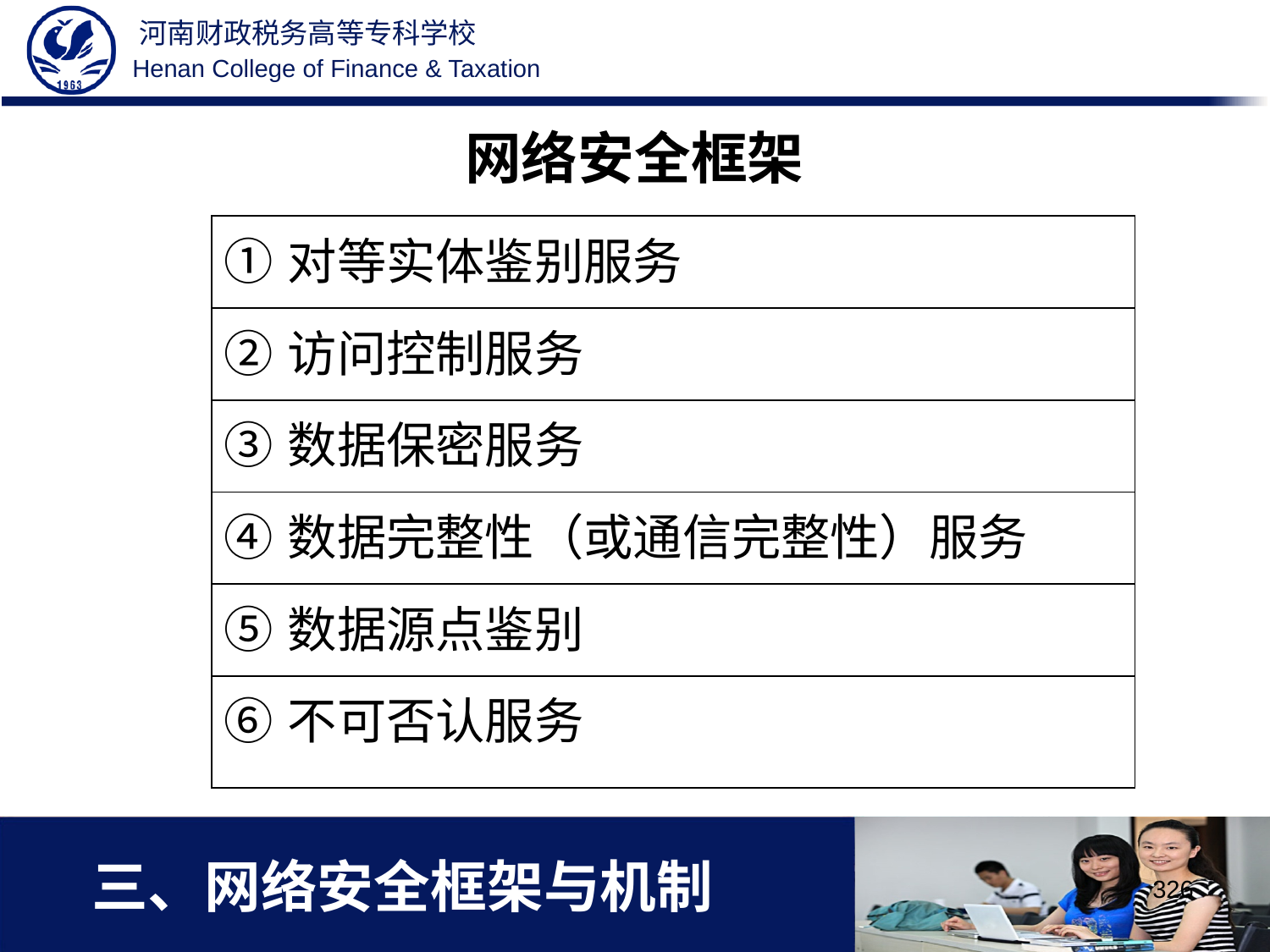

网络安全框架
| ①对等实体鉴别服务 |
| --- |
| ②访问控制服务 |
| ③数据保密服务 |
| ④数据完整性（或通信完整性）服务 |
| ⑤数据源点鉴别 |
| ⑥不可否认服务 |
# 三、网络安全框架与机制
326